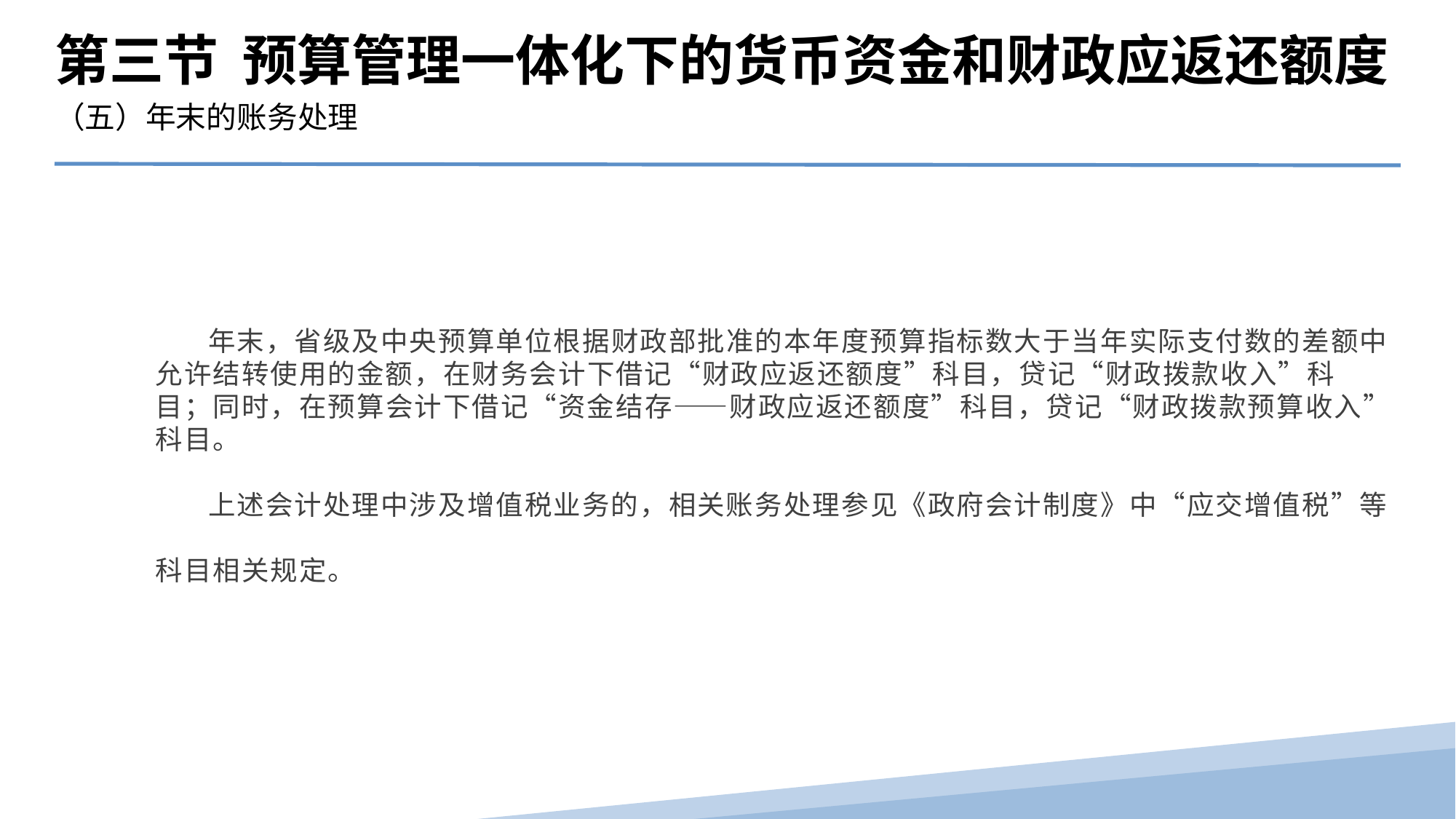

第三节  预算管理一体化下的货币资金和财政应返还额度
（五）年末的账务处理
      年末，省级及中央预算单位根据财政部批准的本年度预算指标数大于当年实际支付数的差额中允许结转使用的金额，在财务会计下借记“财政应返还额度”科目，贷记“财政拨款收入”科目；同时，在预算会计下借记“资金结存——财政应返还额度”科目，贷记“财政拨款预算收入”科目。
      上述会计处理中涉及增值税业务的，相关账务处理参见《政府会计制度》中“应交增值税”等科目相关规定。